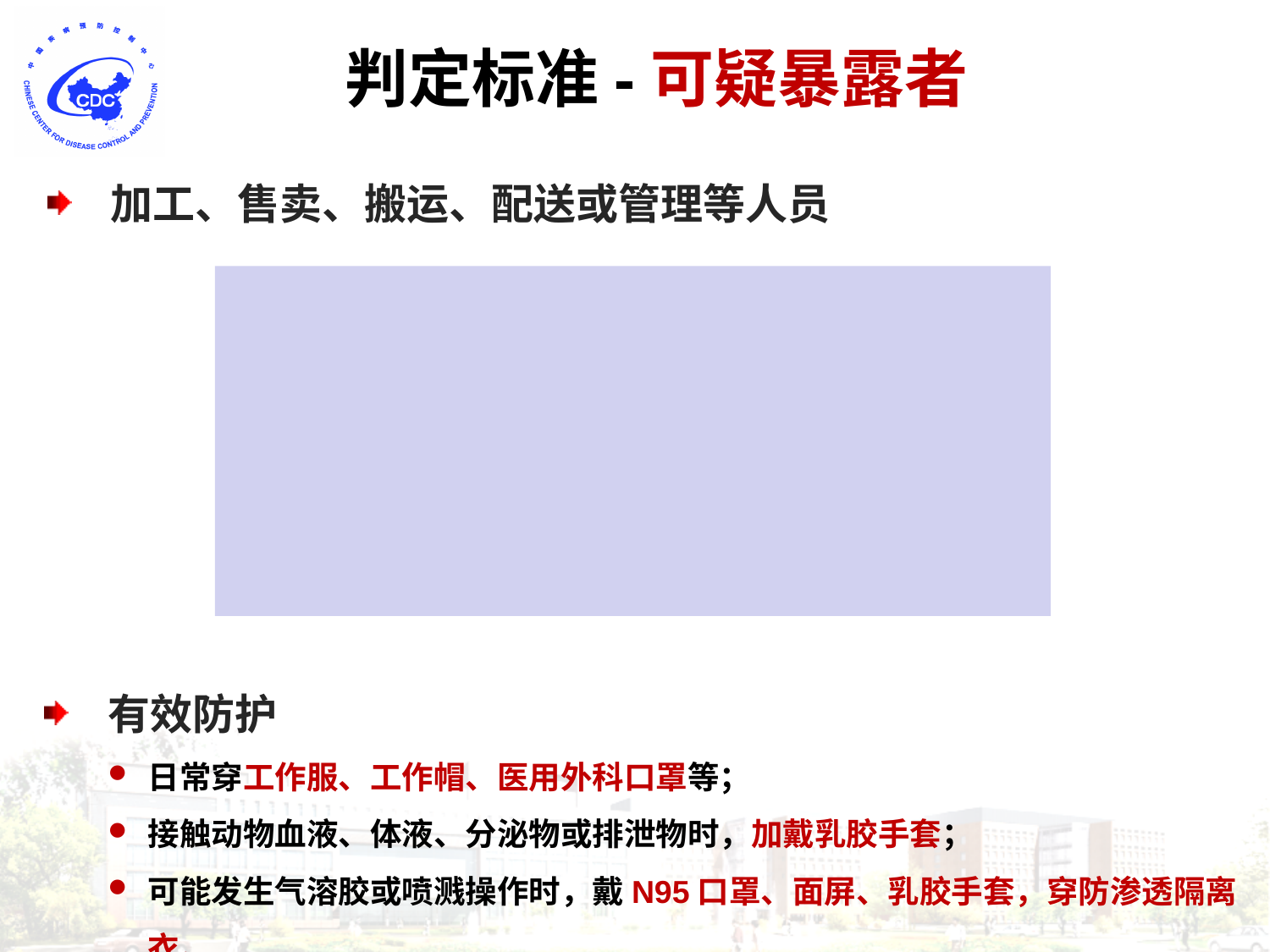

判定标准-可疑暴露者
加工、售卖、搬运、配送或管理等人员

有效防护
日常穿工作服、工作帽、医用外科口罩等；
接触动物血液、体液、分泌物或排泄物时，加戴乳胶手套；
可能发生气溶胶或喷溅操作时，戴N95口罩、面屏、乳胶手套，穿防渗透隔离衣。